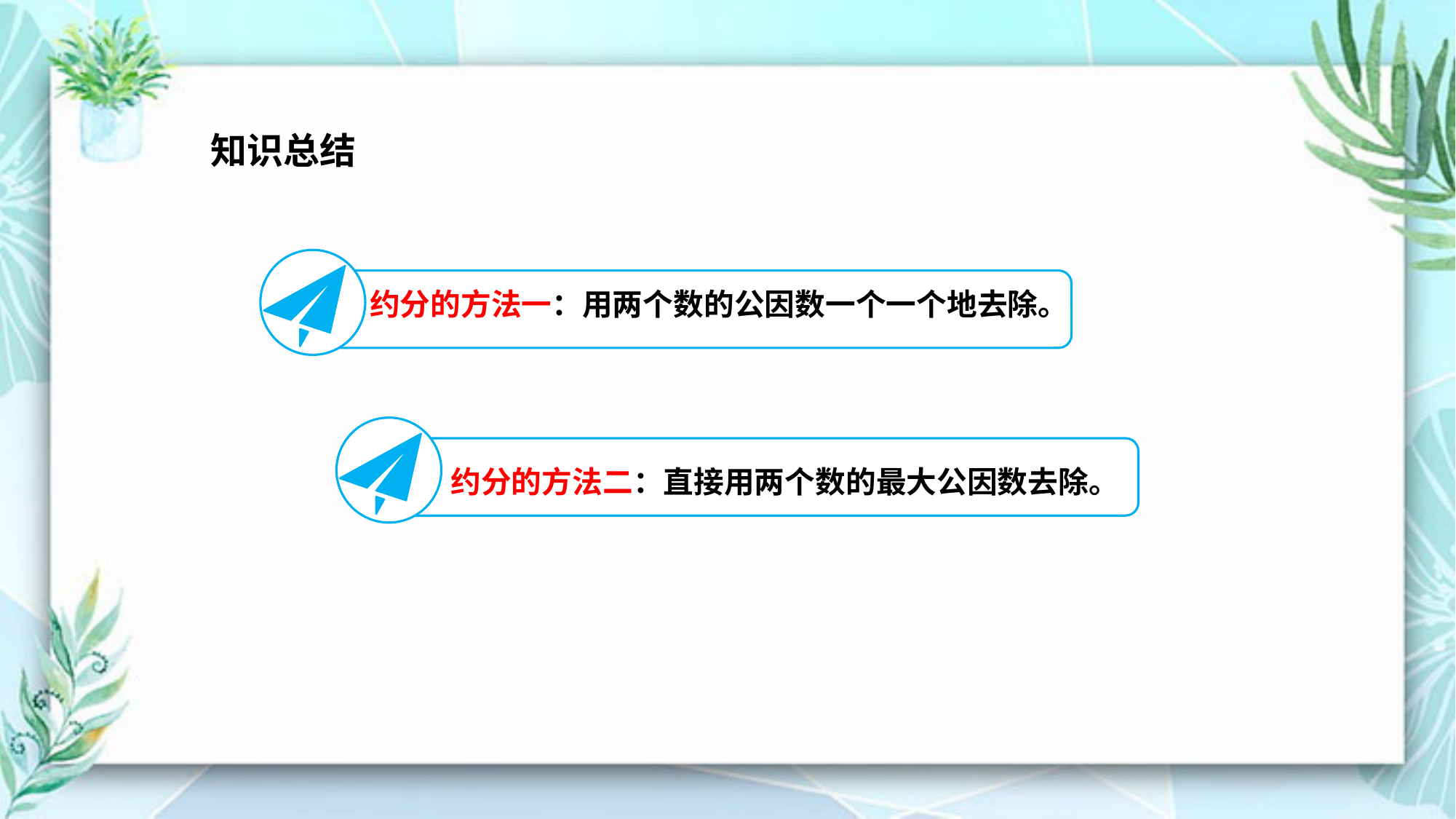

知识总结

约分的方法一：用两个数的公因数一个一个地去除。

约分的方法二：直接用两个数的最大公因数去除。